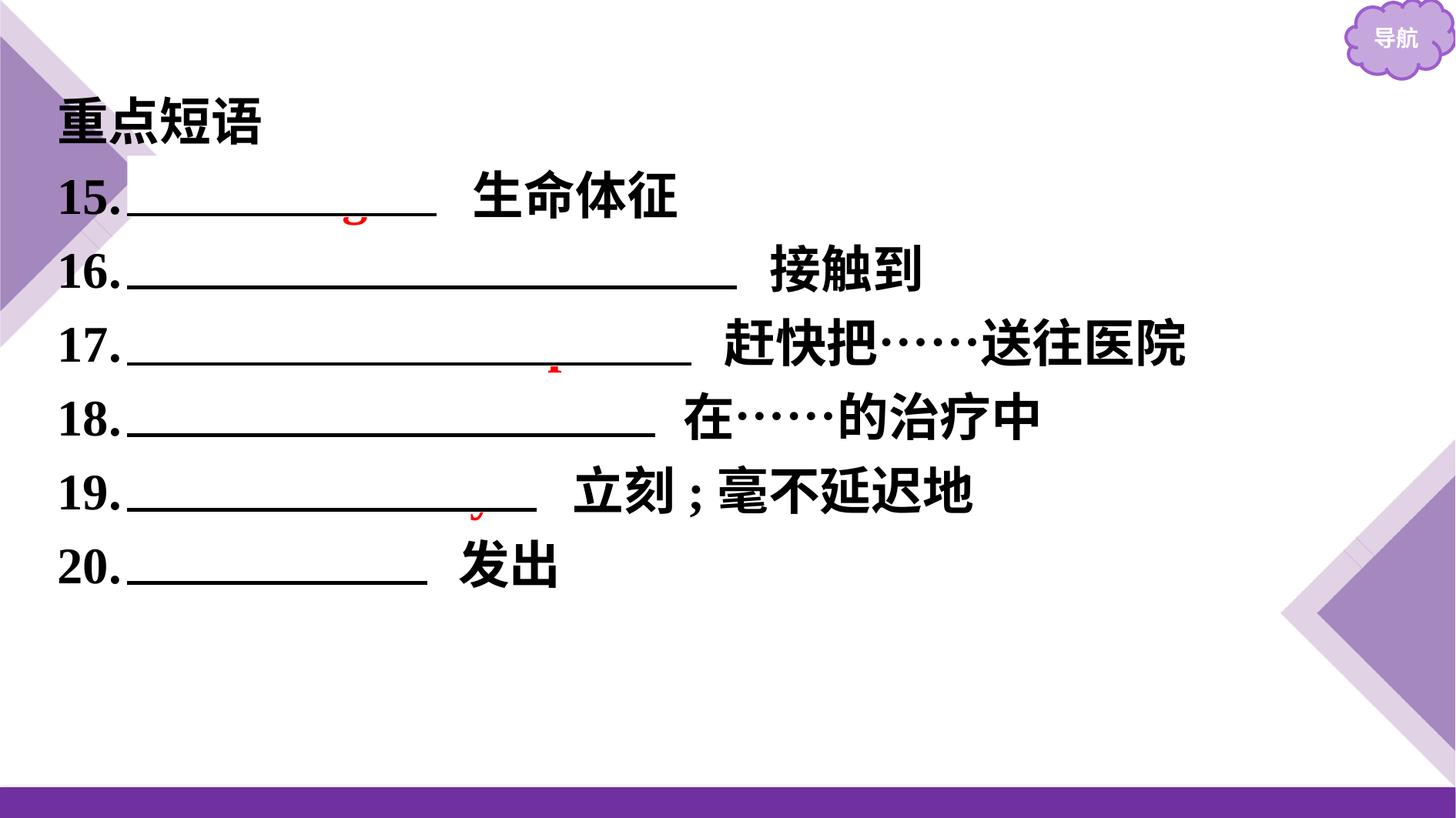

重点短语
15.　vital sign　 生命体征
16.　come into contact with　 接触到
17.　rush...to the hospital　 赶快把……送往医院
18.　in the treatment of　 在……的治疗中
19.　without delay　 立刻;毫不延迟地
20.　send out　 发出